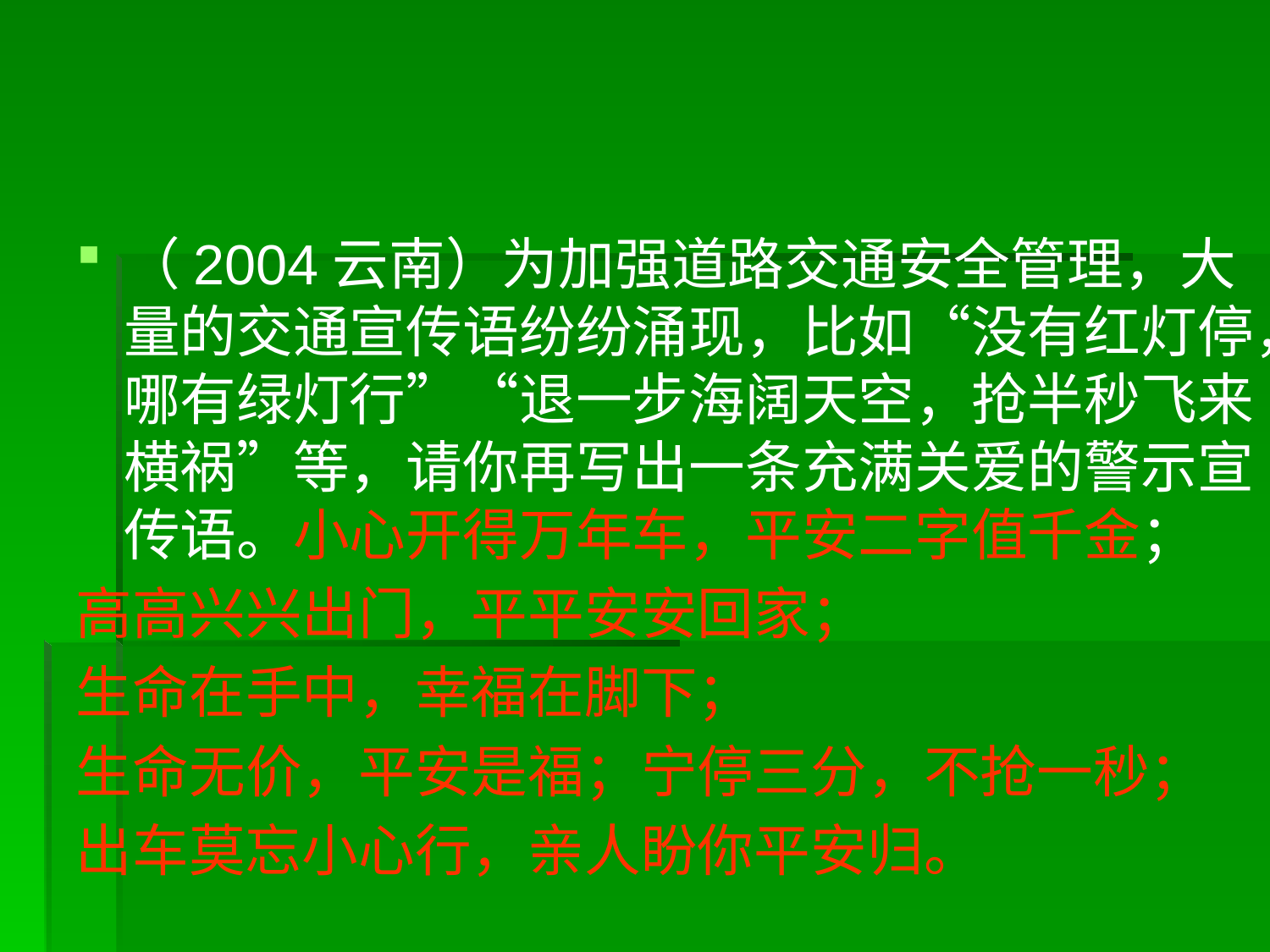

#
（2004云南）为加强道路交通安全管理，大量的交通宣传语纷纷涌现，比如“没有红灯停，哪有绿灯行”“退一步海阔天空，抢半秒飞来横祸”等，请你再写出一条充满关爱的警示宣传语。小心开得万年车，平安二字值千金；
高高兴兴出门，平平安安回家；
生命在手中，幸福在脚下；
生命无价，平安是福；宁停三分，不抢一秒；
出车莫忘小心行，亲人盼你平安归。